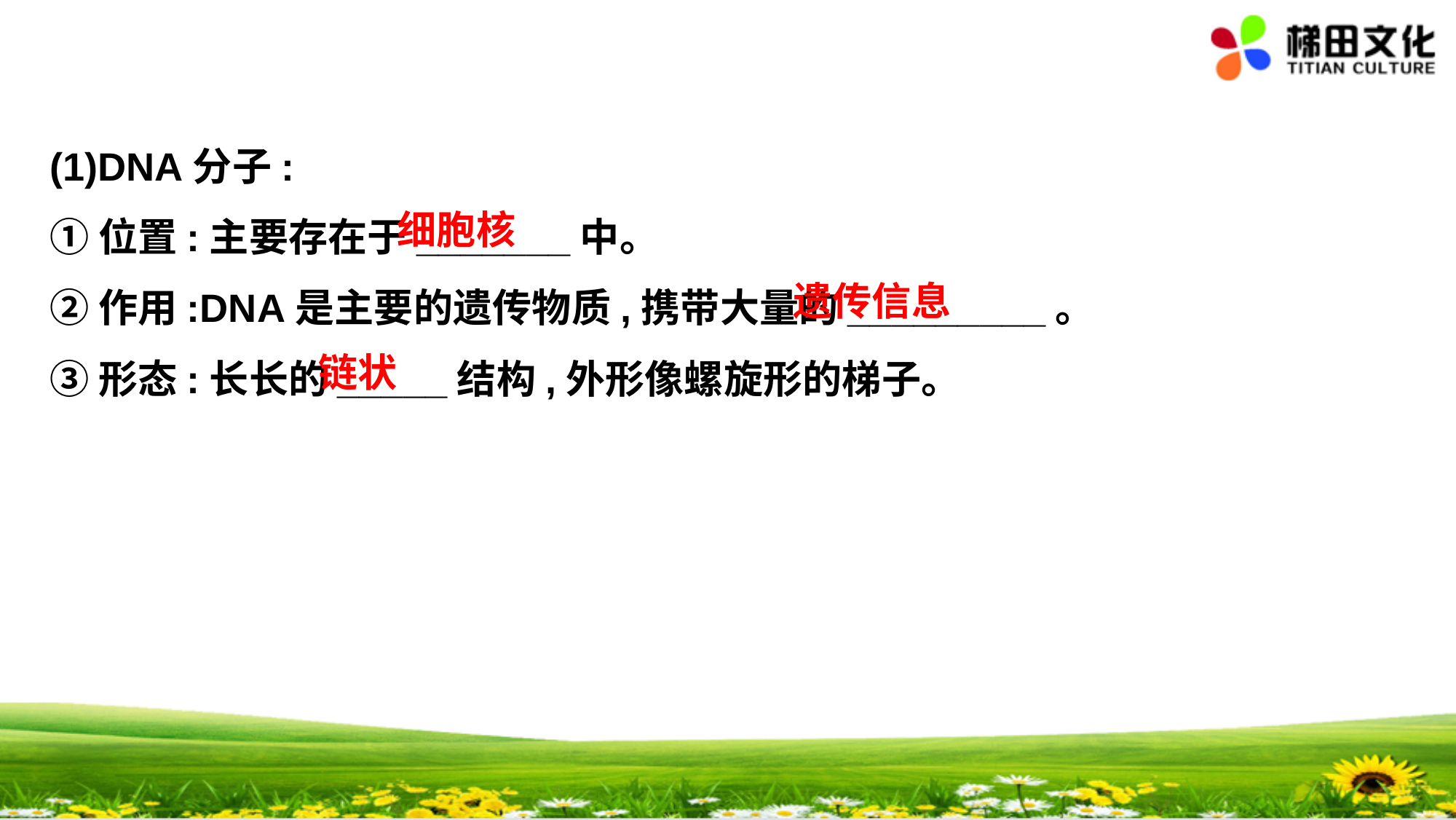

(1)DNA分子:
①位置:主要存在于_______中。
②作用:DNA是主要的遗传物质,携带大量的_________。
③形态:长长的_____结构,外形像螺旋形的梯子。
细胞核
遗传信息
链状